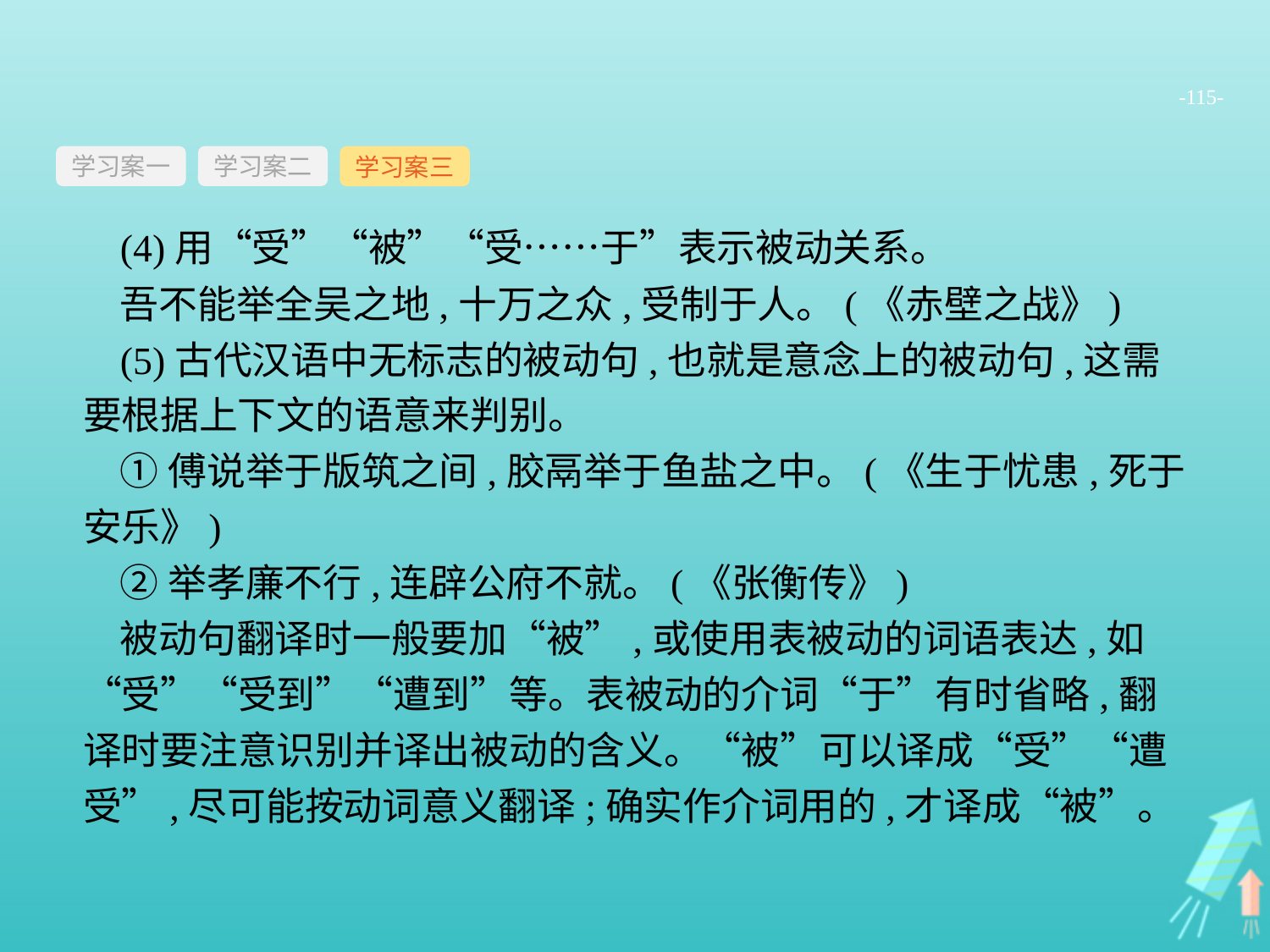

-115-
学习案一
学习案三
学习案二
(4)用“受”“被”“受……于”表示被动关系。
吾不能举全吴之地,十万之众,受制于人。(《赤壁之战》)
(5)古代汉语中无标志的被动句,也就是意念上的被动句,这需要根据上下文的语意来判别。
①傅说举于版筑之间,胶鬲举于鱼盐之中。(《生于忧患,死于安乐》)
②举孝廉不行,连辟公府不就。(《张衡传》)
被动句翻译时一般要加“被”,或使用表被动的词语表达,如“受”“受到”“遭到”等。表被动的介词“于”有时省略,翻译时要注意识别并译出被动的含义。“被”可以译成“受”“遭受”,尽可能按动词意义翻译;确实作介词用的,才译成“被”。